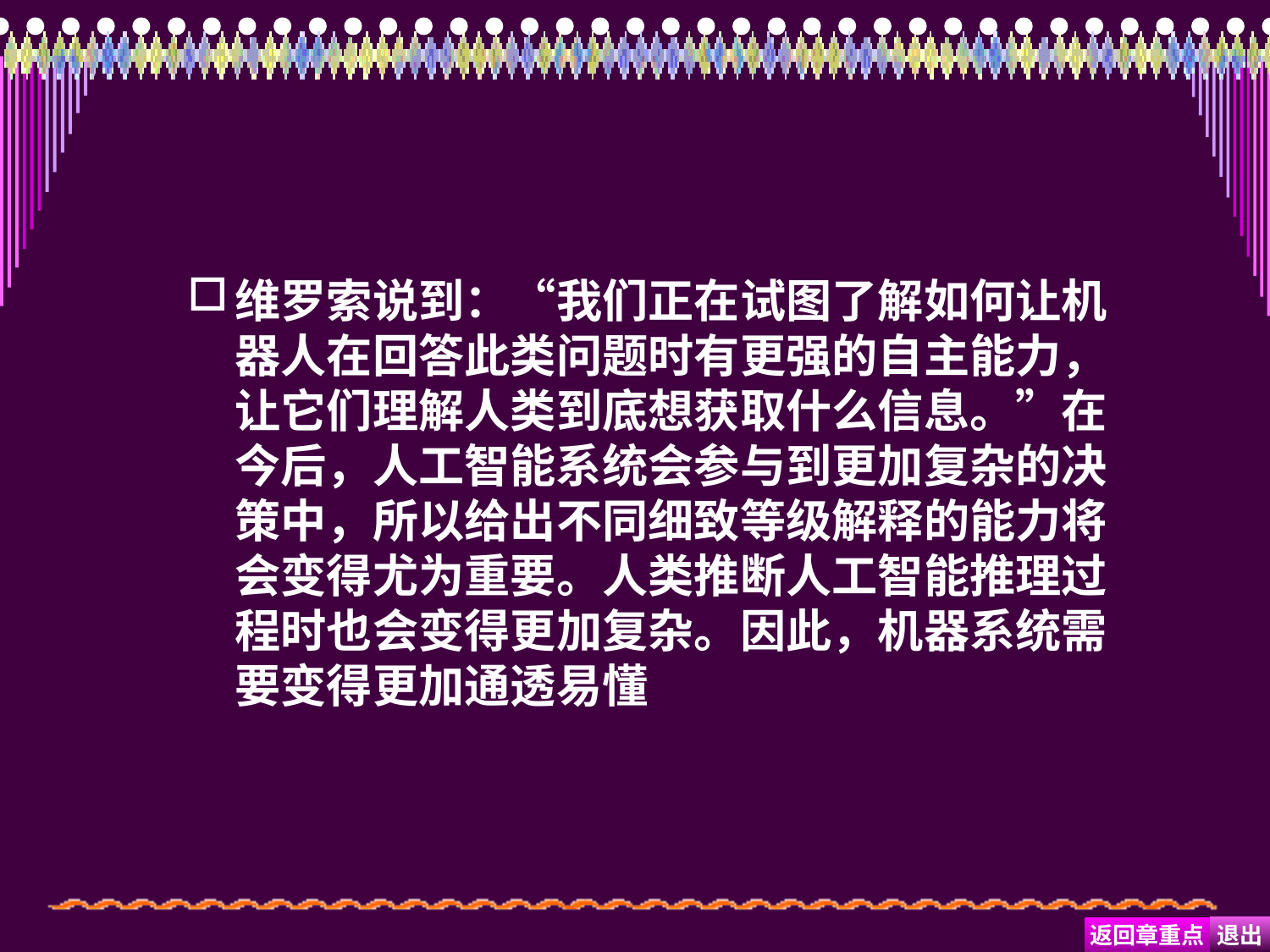

#
维罗索说到：“我们正在试图了解如何让机器人在回答此类问题时有更强的自主能力，让它们理解人类到底想获取什么信息。”在今后，人工智能系统会参与到更加复杂的决策中，所以给出不同细致等级解释的能力将会变得尤为重要。人类推断人工智能推理过程时也会变得更加复杂。因此，机器系统需要变得更加通透易懂